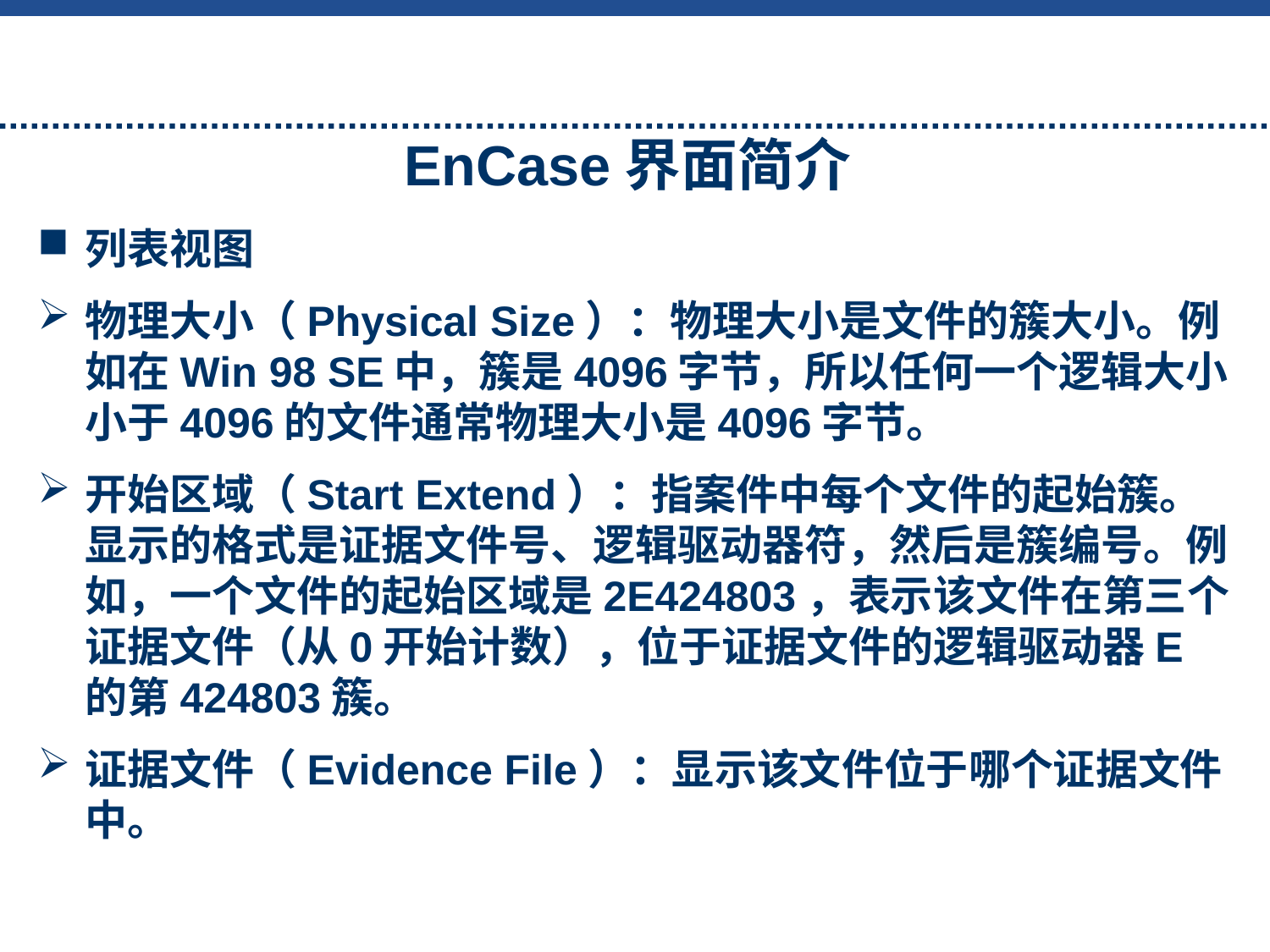

EnCase界面简介
列表视图
物理大小（Physical Size）：物理大小是文件的簇大小。例如在Win 98 SE中，簇是4096字节，所以任何一个逻辑大小小于4096的文件通常物理大小是4096字节。
开始区域（Start Extend）：指案件中每个文件的起始簇。显示的格式是证据文件号、逻辑驱动器符，然后是簇编号。例如，一个文件的起始区域是2E424803，表示该文件在第三个证据文件（从0开始计数），位于证据文件的逻辑驱动器E的第424803簇。
证据文件（Evidence File）：显示该文件位于哪个证据文件中。